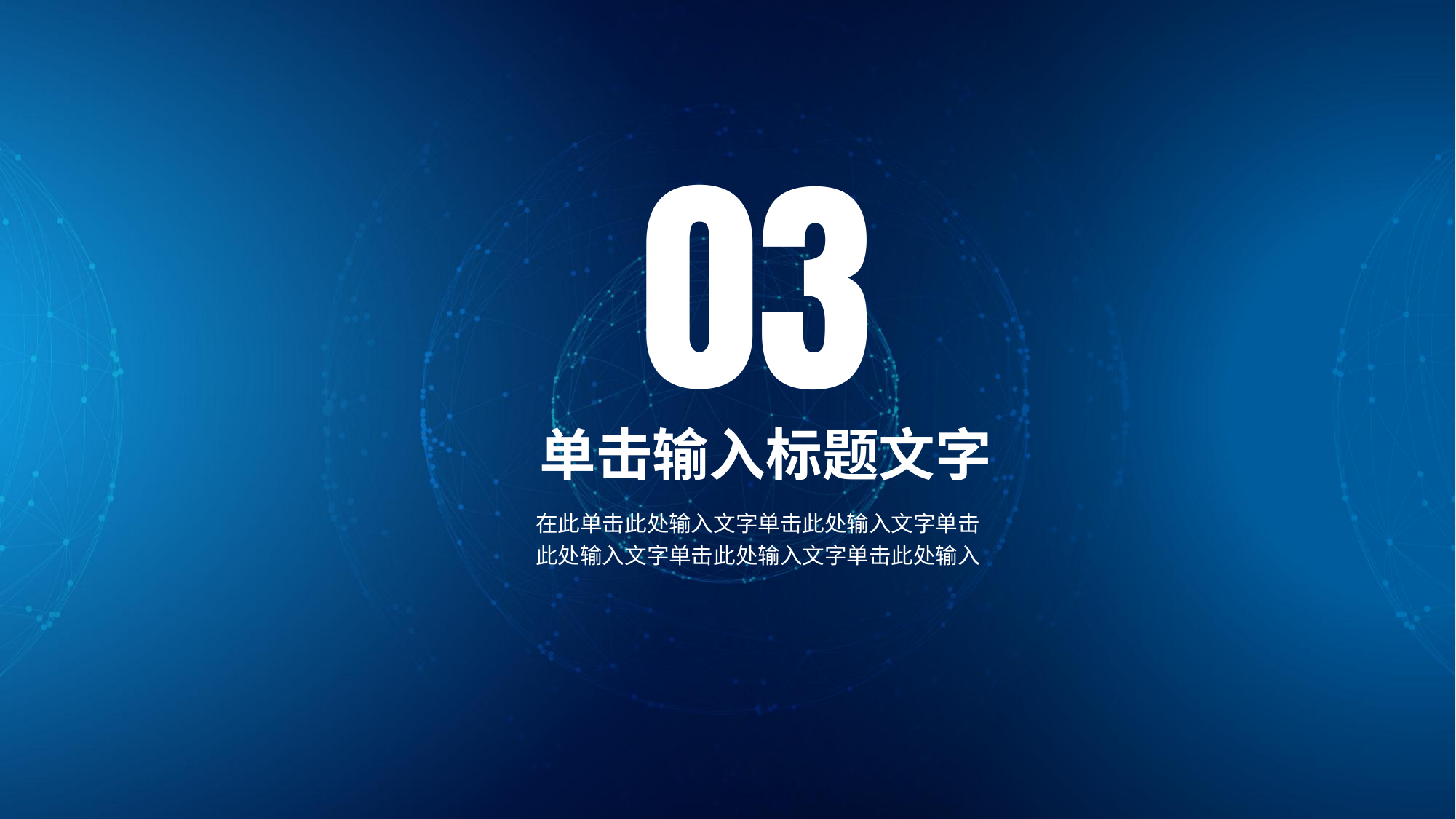

03
单击输入标题文字
在此单击此处输入文字单击此处输入文字单击此处输入文字单击此处输入文字单击此处输入